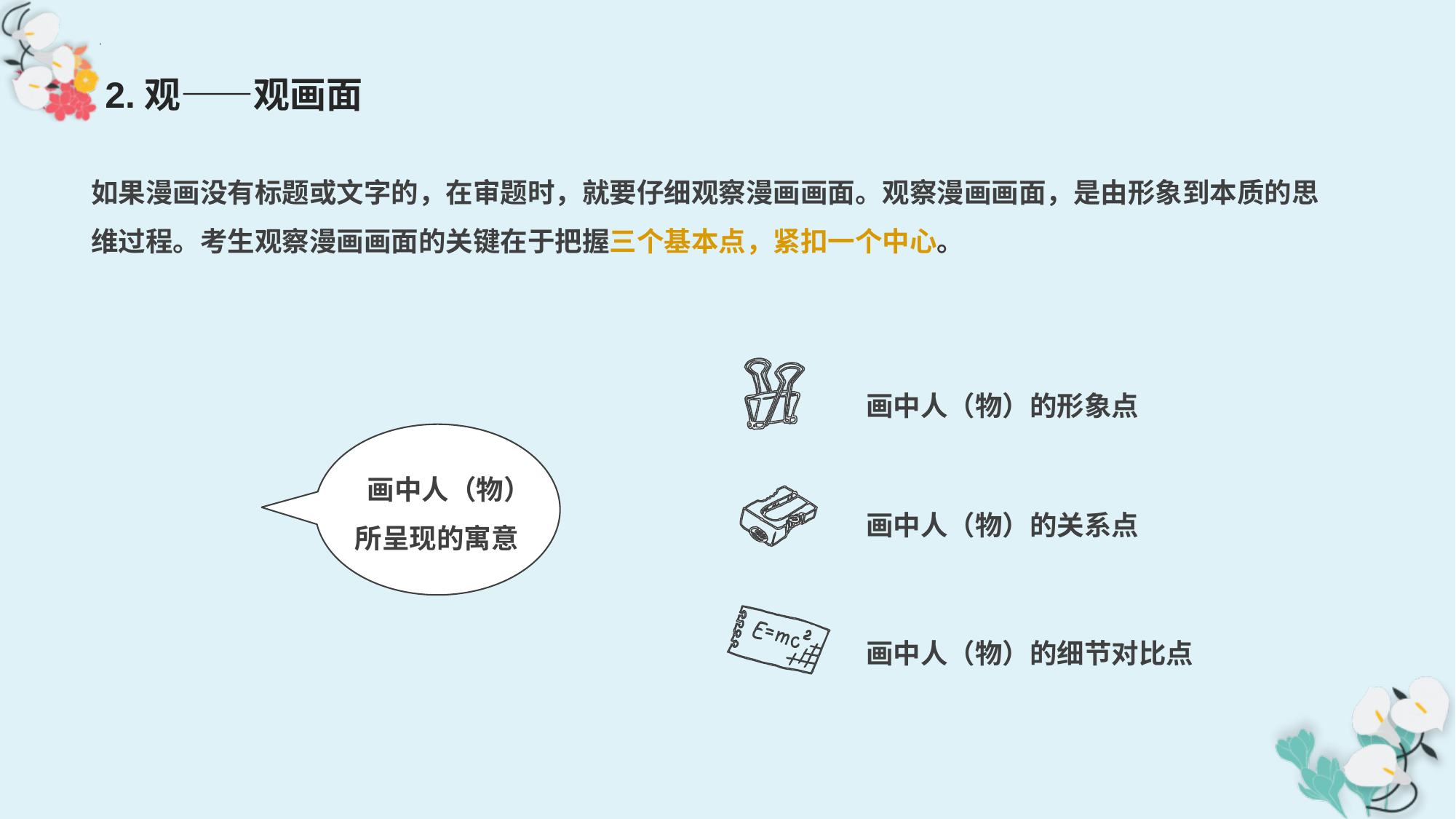

2.观——观画面
如果漫画没有标题或文字的，在审题时，就要仔细观察漫画画面。观察漫画画面，是由形象到本质的思维过程。考生观察漫画画面的关键在于把握三个基本点，紧扣一个中心。

画中人（物）的形象点

 画中人（物）
所呈现的寓意

画中人（物）的关系点

画中人（物）的细节对比点